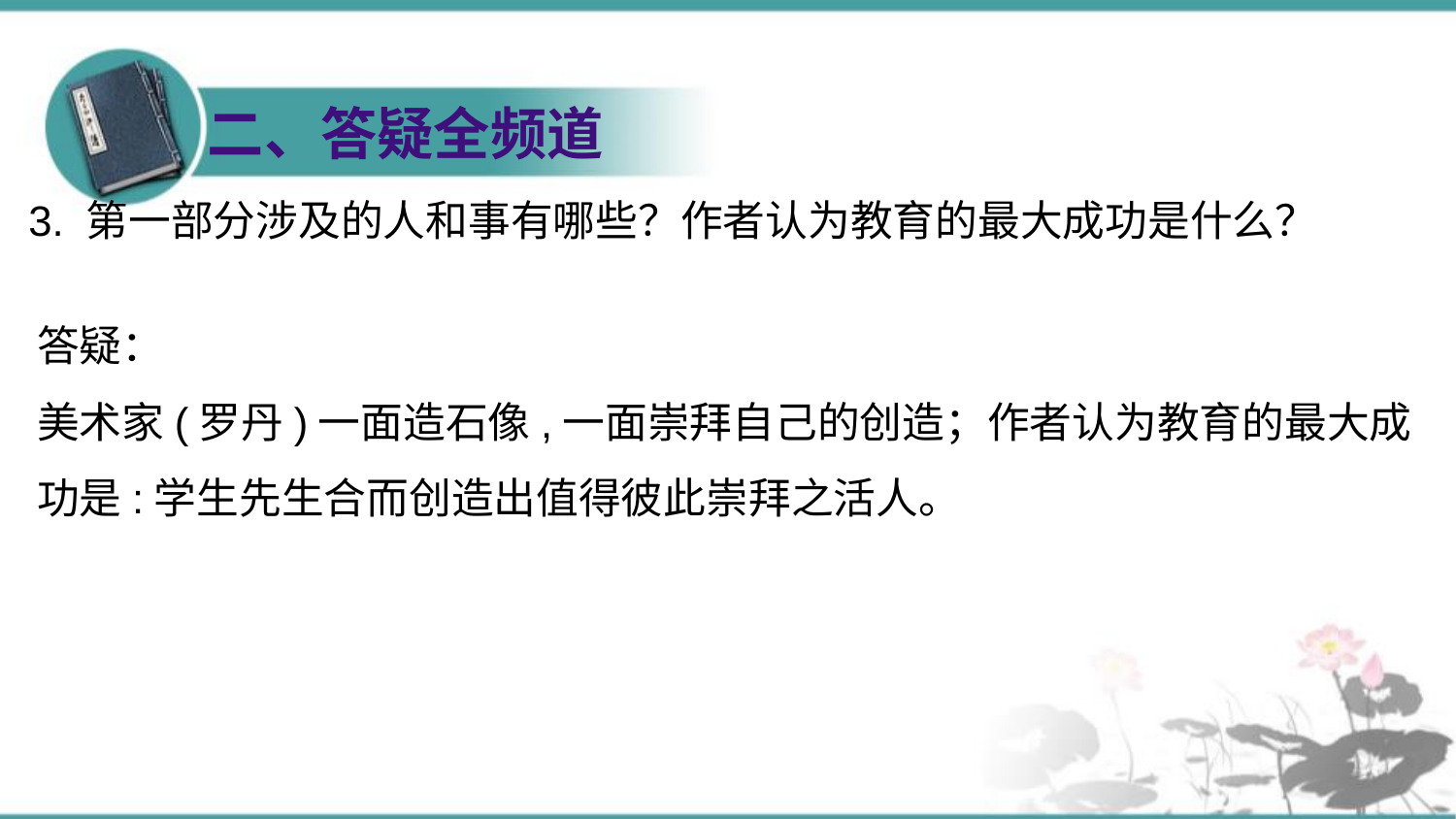

二、答疑全频道
3. 第一部分涉及的人和事有哪些？作者认为教育的最大成功是什么？
答疑：
美术家(罗丹)一面造石像,一面崇拜自己的创造；作者认为教育的最大成功是:学生先生合而创造出值得彼此崇拜之活人。